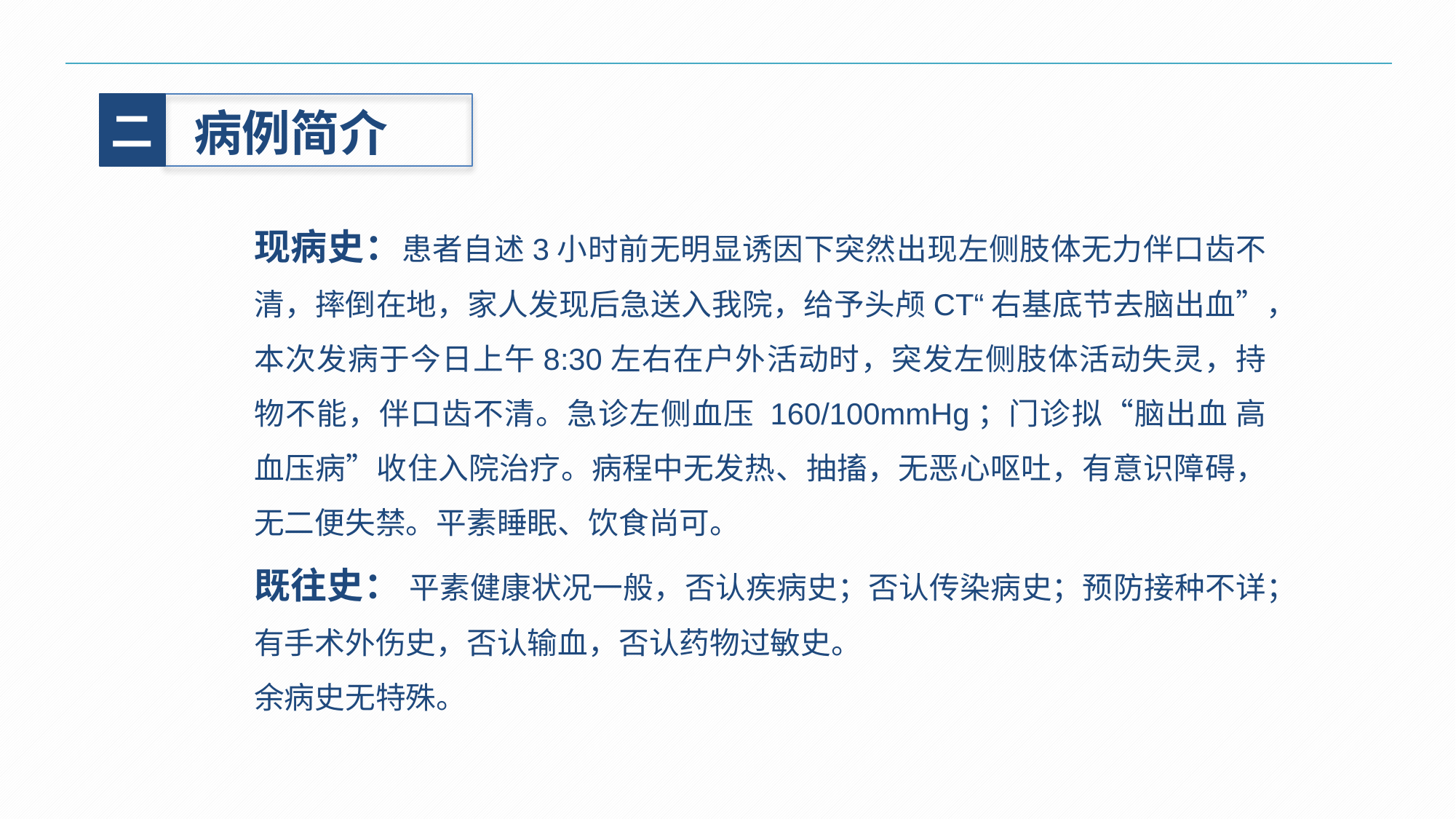

二

病例简介
现病史：患者自述3小时前无明显诱因下突然出现左侧肢体无力伴口齿不清，摔倒在地，家人发现后急送入我院，给予头颅CT“右基底节去脑出血”，本次发病于今日上午8:30左右在户外活动时，突发左侧肢体活动失灵，持物不能，伴口齿不清。急诊左侧血压 160/100mmHg；门诊拟“脑出血 高血压病”收住入院治疗。病程中无发热、抽搐，无恶心呕吐，有意识障碍，无二便失禁。平素睡眠、饮食尚可。
既往史： 平素健康状况一般，否认疾病史；否认传染病史；预防接种不详；有手术外伤史，否认输血，否认药物过敏史。
余病史无特殊。